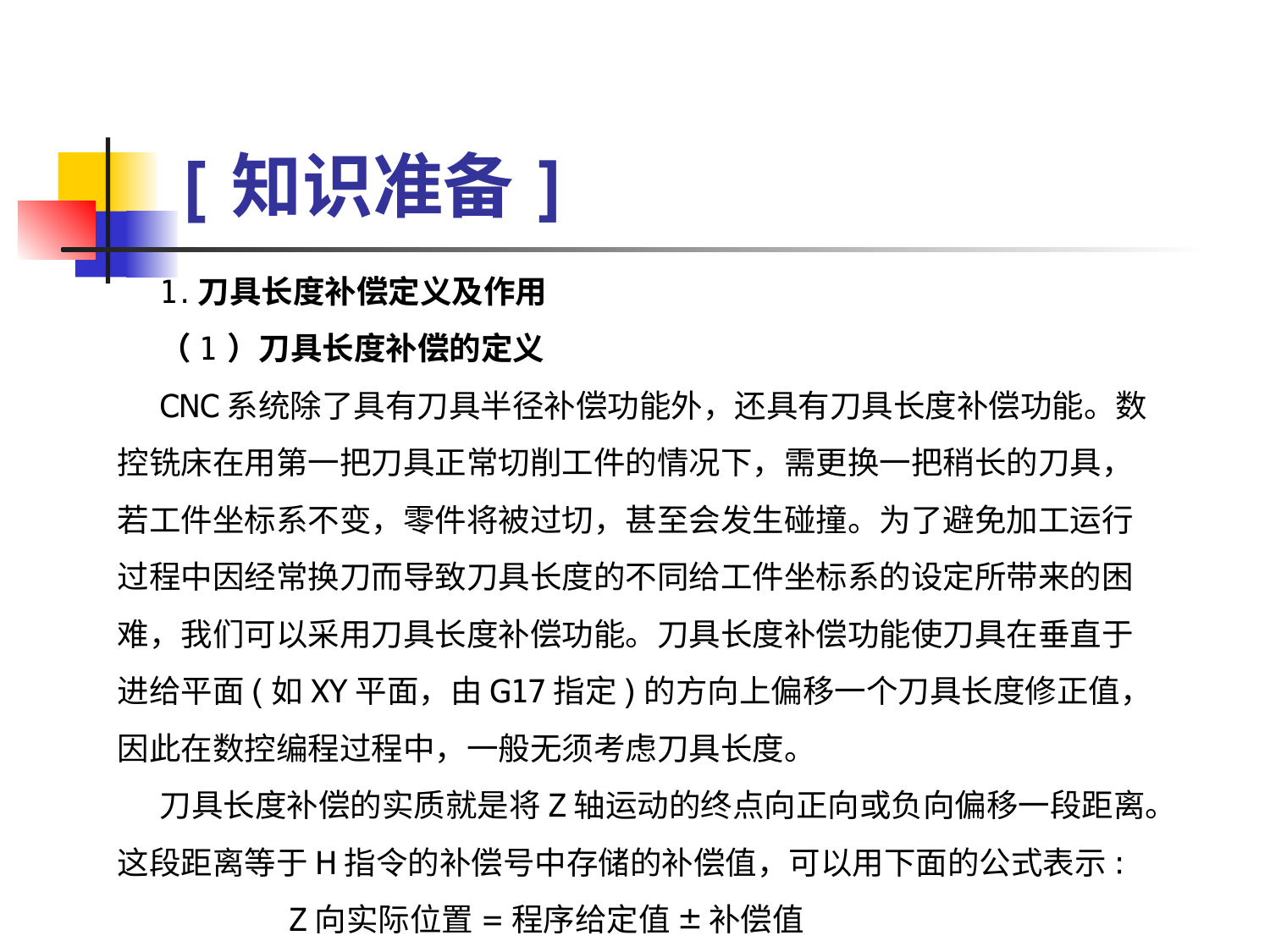

# [知识准备]
1.刀具长度补偿定义及作用
（1）刀具长度补偿的定义
CNC系统除了具有刀具半径补偿功能外，还具有刀具长度补偿功能。数控铣床在用第一把刀具正常切削工件的情况下，需更换一把稍长的刀具，若工件坐标系不变，零件将被过切，甚至会发生碰撞。为了避免加工运行过程中因经常换刀而导致刀具长度的不同给工件坐标系的设定所带来的困难，我们可以采用刀具长度补偿功能。刀具长度补偿功能使刀具在垂直于进给平面(如XY平面，由G17指定)的方向上偏移一个刀具长度修正值，因此在数控编程过程中，一般无须考虑刀具长度。
刀具长度补偿的实质就是将Z轴运动的终点向正向或负向偏移一段距离。这段距离等于H指令的补偿号中存储的补偿值，可以用下面的公式表示:
             Z向实际位置=程序给定值±补偿值